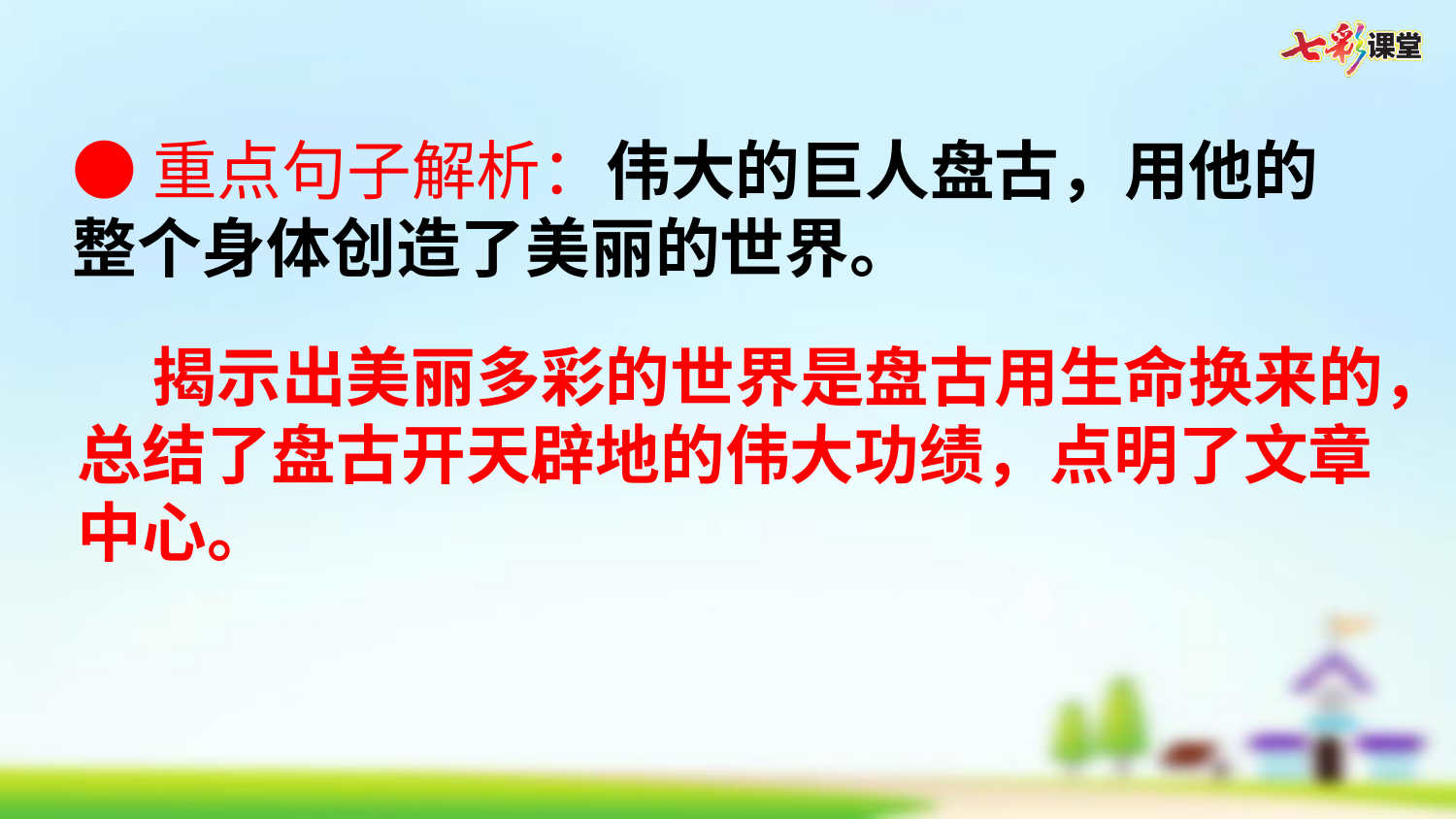

●重点句子解析：伟大的巨人盘古，用他的整个身体创造了美丽的世界。
    揭示出美丽多彩的世界是盘古用生命换来的，总结了盘古开天辟地的伟大功绩，点明了文章中心。